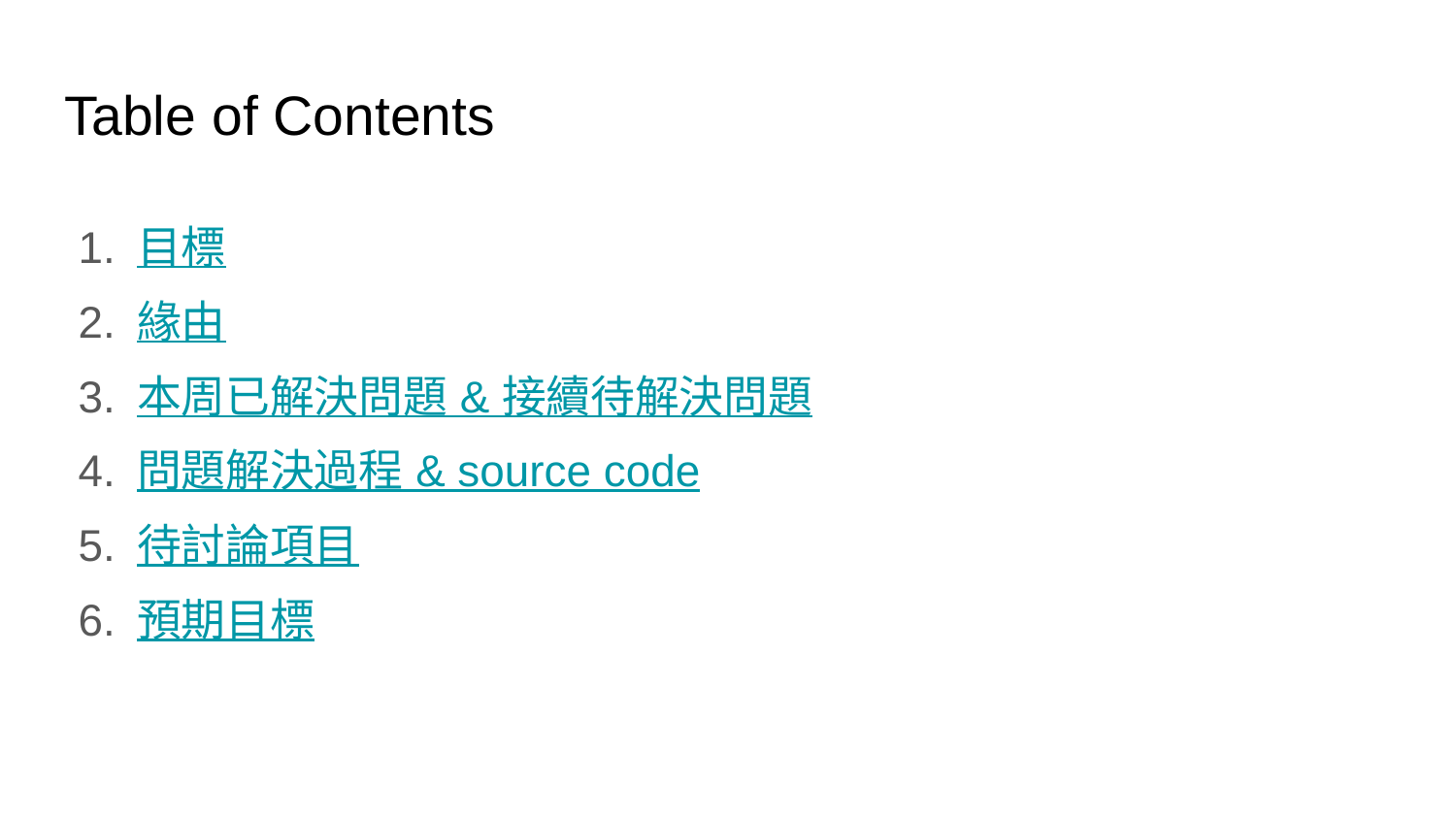

# Table of Contents
目標
緣由
本周已解決問題 & 接續待解決問題
問題解決過程 & source code
待討論項目
預期目標